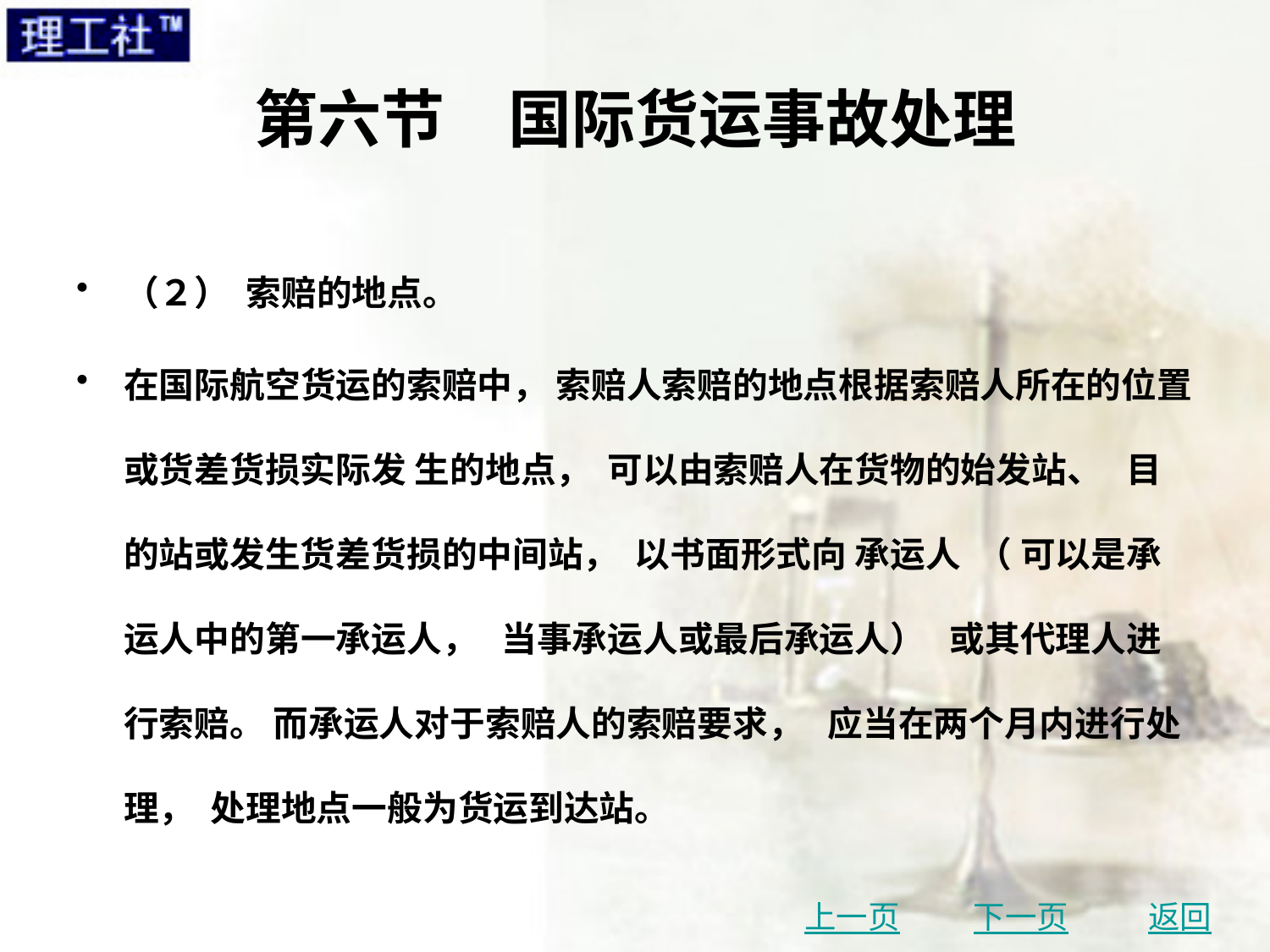

# 第六节　国际货运事故处理
（２）  索赔的地点。
在国际航空货运的索赔中， 索赔人索赔的地点根据索赔人所在的位置或货差货损实际发 生的地点，  可以由索赔人在货物的始发站、   目的站或发生货差货损的中间站，  以书面形式向 承运人  （ 可以是承运人中的第一承运人，   当事承运人或最后承运人）   或其代理人进行索赔。 而承运人对于索赔人的索赔要求，   应当在两个月内进行处理，  处理地点一般为货运到达站。

上一页
下一页
返回